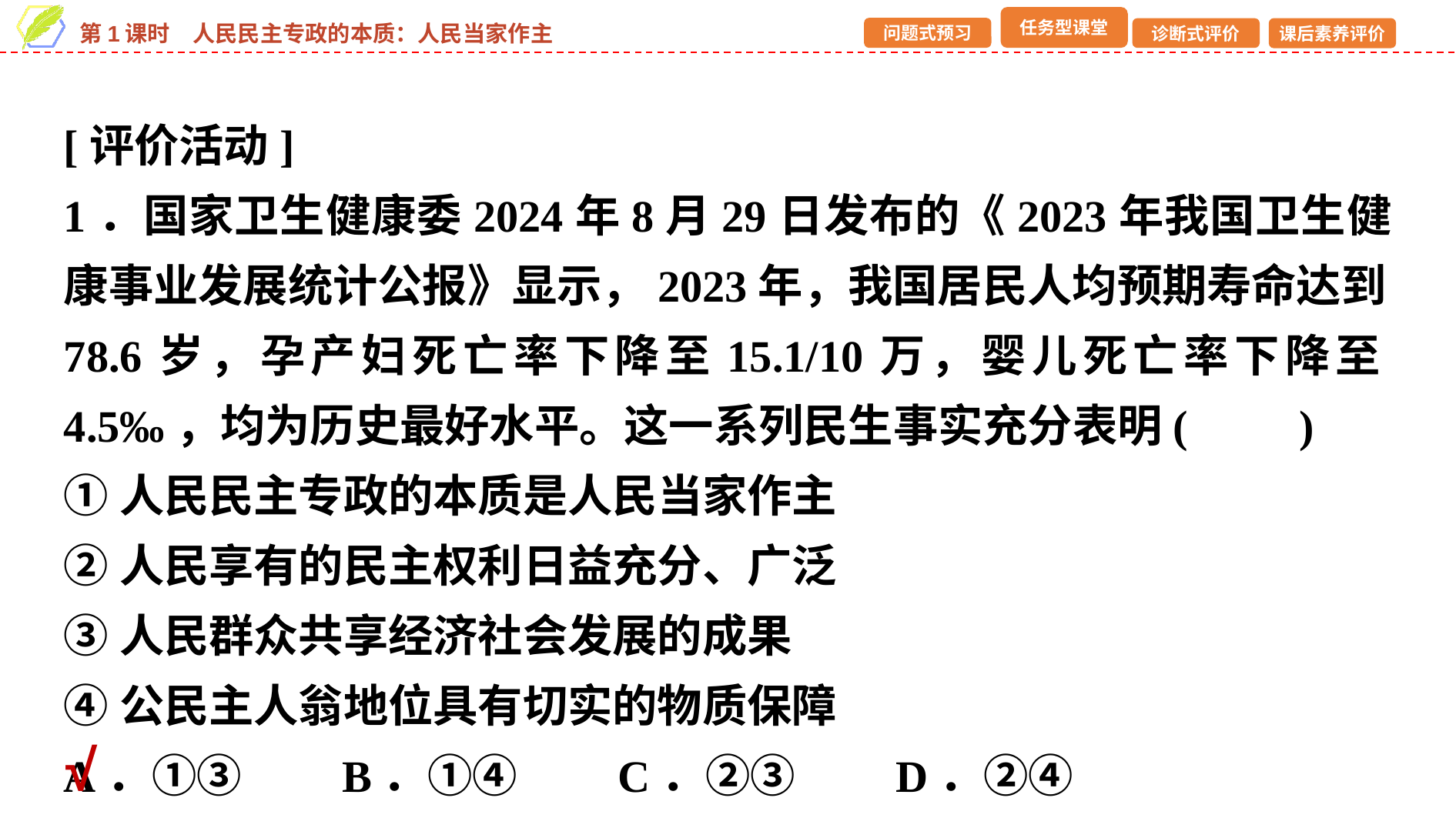

[评价活动]
1．国家卫生健康委2024年8月29日发布的《2023年我国卫生健康事业发展统计公报》显示，2023年，我国居民人均预期寿命达到78.6岁，孕产妇死亡率下降至15.1/10万，婴儿死亡率下降至4.5‰，均为历史最好水平。这一系列民生事实充分表明(　　)
①人民民主专政的本质是人民当家作主
②人民享有的民主权利日益充分、广泛
③人民群众共享经济社会发展的成果
④公民主人翁地位具有切实的物质保障
A．①③　　B．①④　　C．②③　　D．②④
√